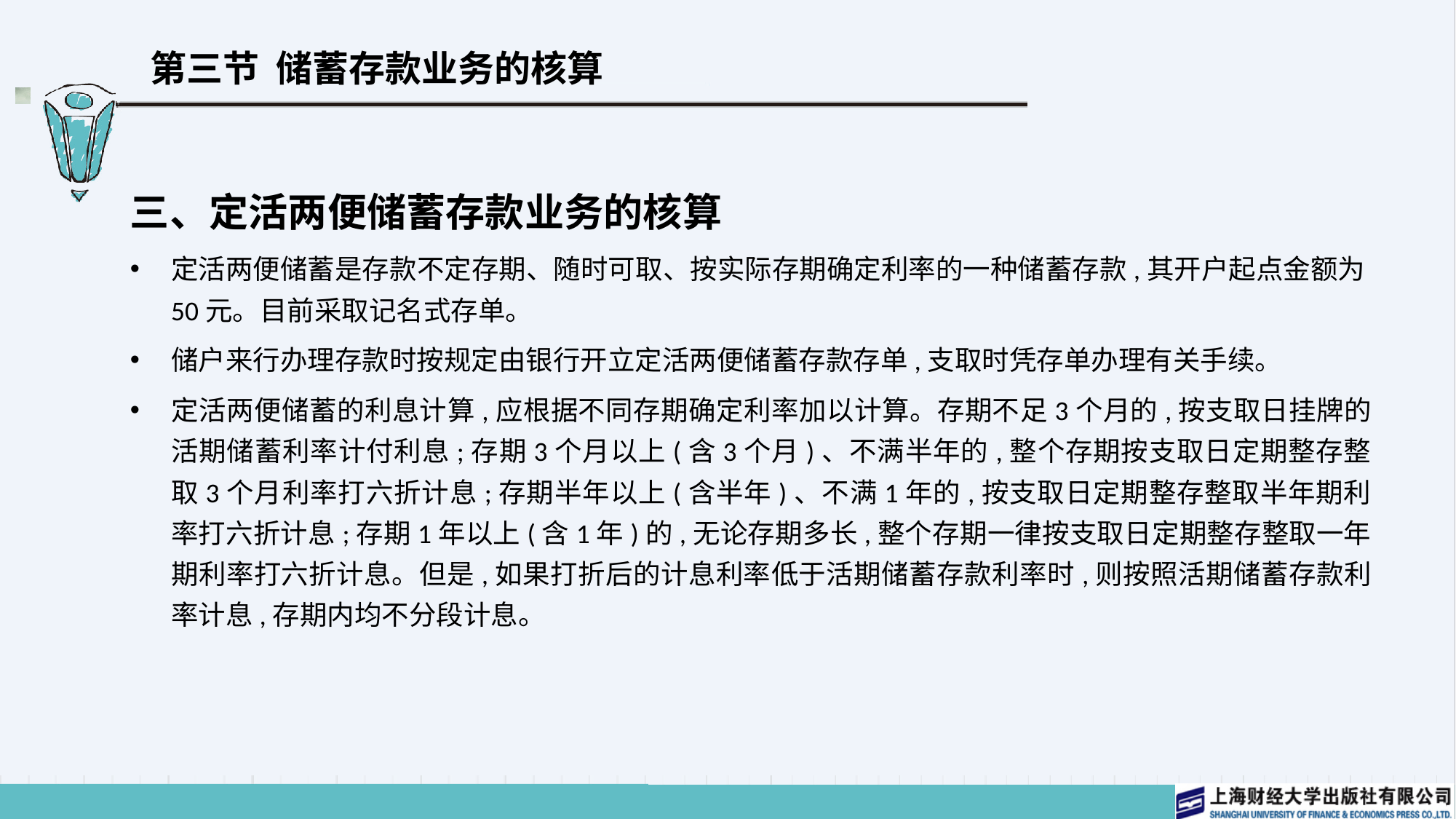

# 第三节  储蓄存款业务的核算
三、定活两便储蓄存款业务的核算
定活两便储蓄是存款不定存期、随时可取、按实际存期确定利率的一种储蓄存款,其开户起点金额为50元。目前采取记名式存单。
储户来行办理存款时按规定由银行开立定活两便储蓄存款存单,支取时凭存单办理有关手续。
定活两便储蓄的利息计算,应根据不同存期确定利率加以计算。存期不足3个月的,按支取日挂牌的活期储蓄利率计付利息;存期3个月以上(含3个月)、不满半年的,整个存期按支取日定期整存整取3个月利率打六折计息;存期半年以上(含半年)、不满1年的,按支取日定期整存整取半年期利率打六折计息;存期1年以上(含1年)的,无论存期多长,整个存期一律按支取日定期整存整取一年期利率打六折计息。但是,如果打折后的计息利率低于活期储蓄存款利率时,则按照活期储蓄存款利率计息,存期内均不分段计息。